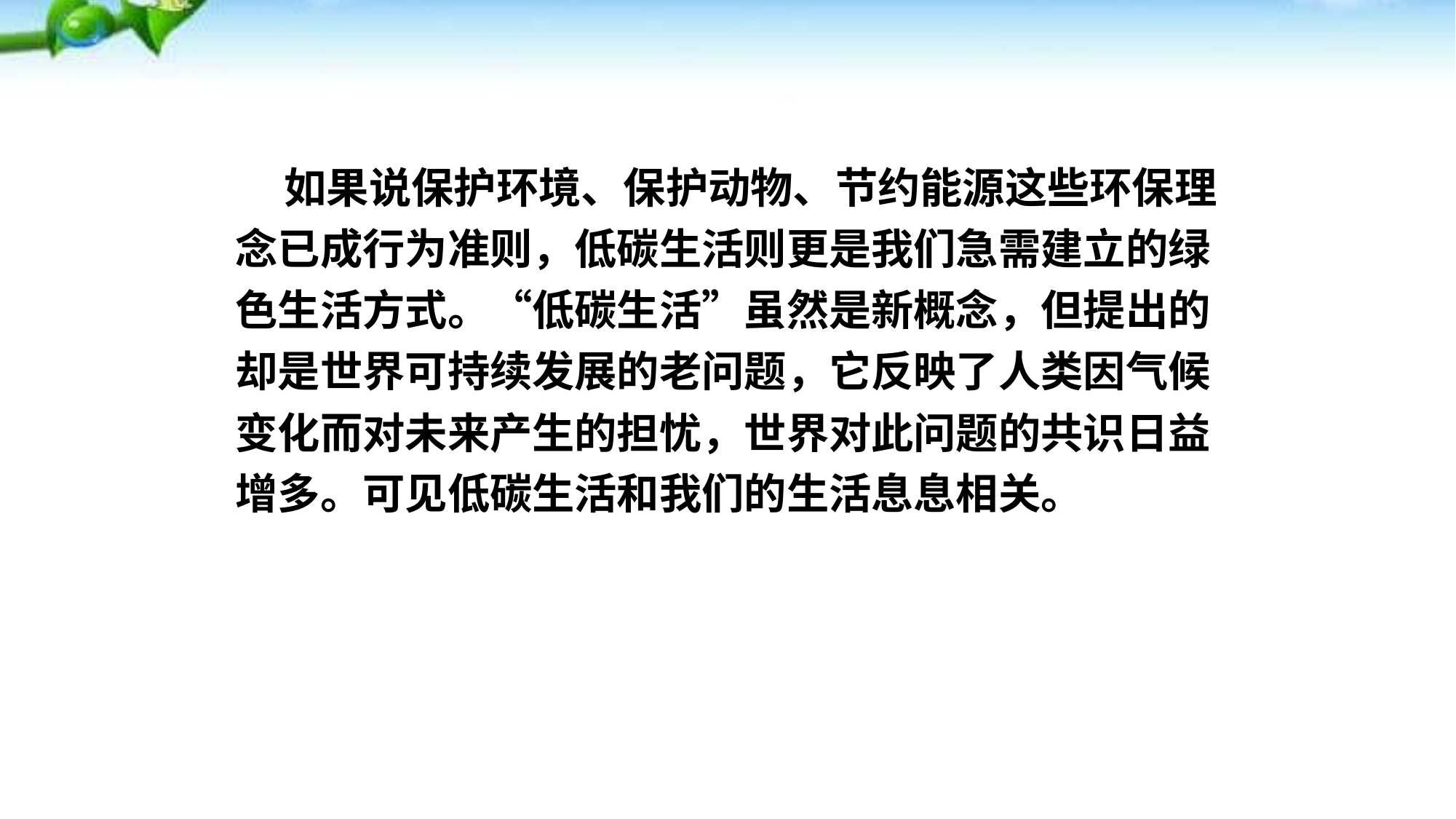

如果说保护环境、保护动物、节约能源这些环保理念已成行为准则，低碳生活则更是我们急需建立的绿色生活方式。“低碳生活”虽然是新概念，但提出的却是世界可持续发展的老问题，它反映了人类因气候变化而对未来产生的担忧，世界对此问题的共识日益增多。可见低碳生活和我们的生活息息相关。